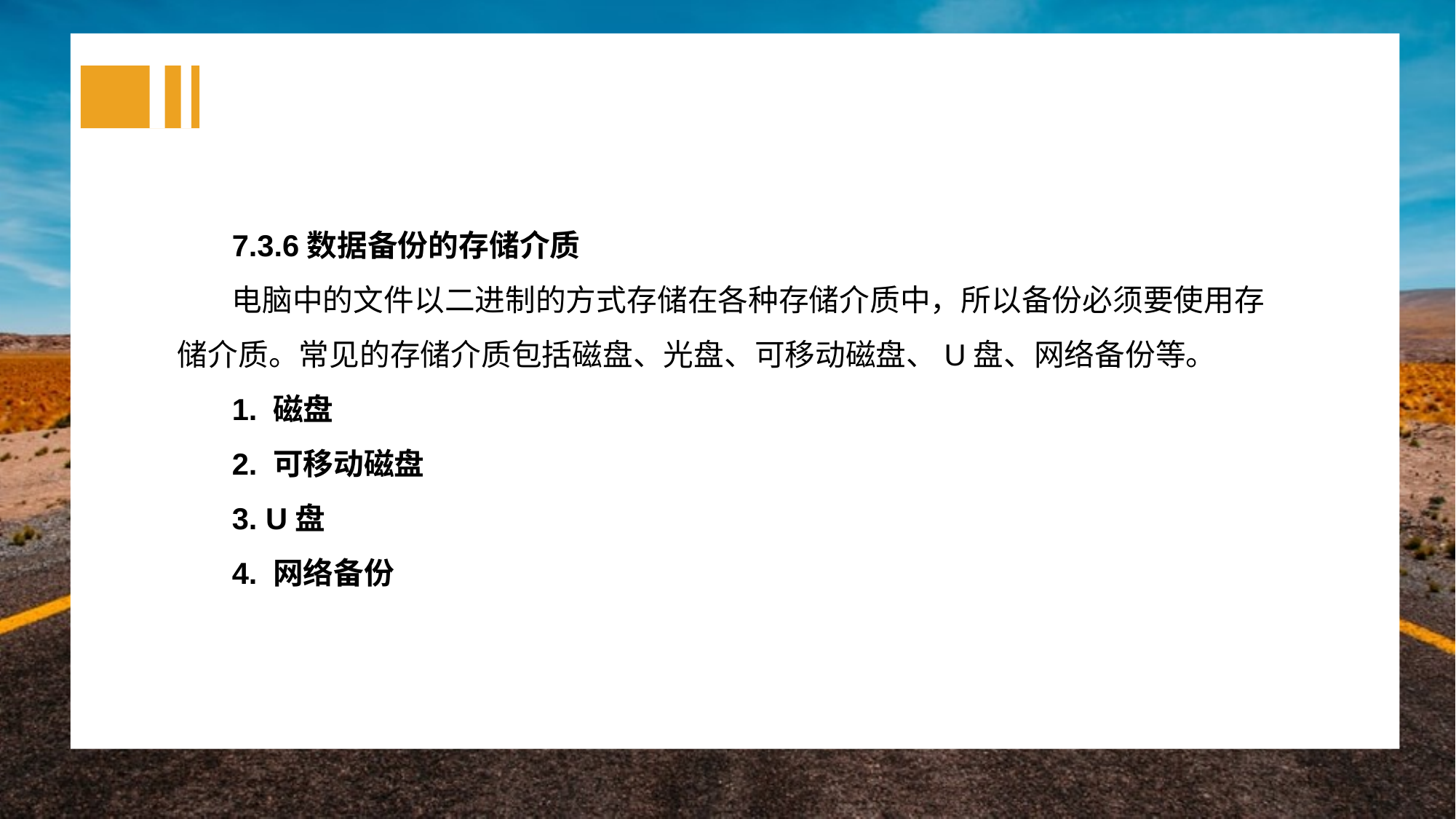

7.3.6数据备份的存储介质
电脑中的文件以二进制的方式存储在各种存储介质中，所以备份必须要使用存储介质。常见的存储介质包括磁盘、光盘、可移动磁盘、U盘、网络备份等。
1. 磁盘
2. 可移动磁盘
3. U盘
4. 网络备份